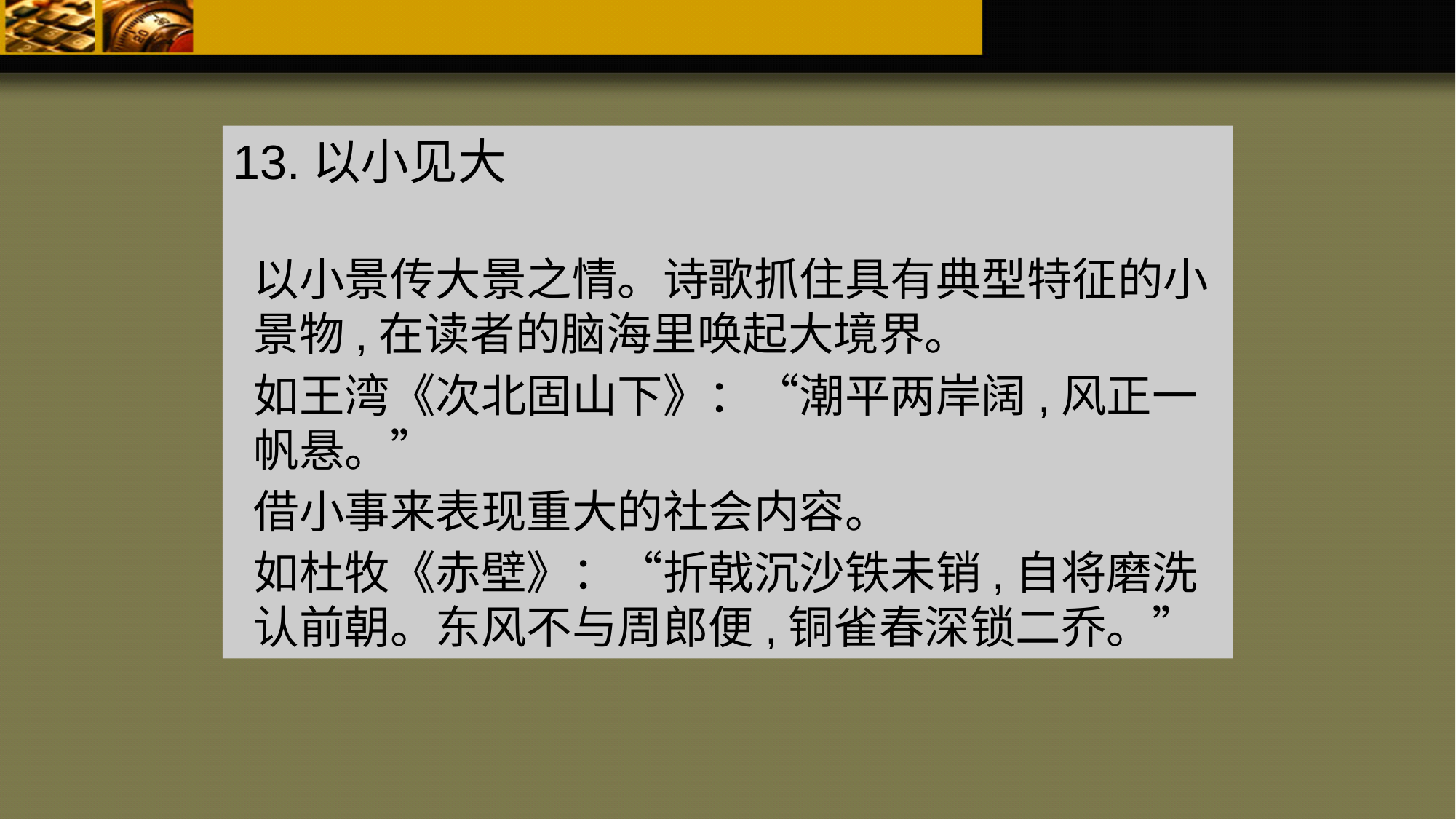

13.以小见大

以小景传大景之情。诗歌抓住具有典型特征的小景物,在读者的脑海里唤起大境界。
如王湾《次北固山下》：“潮平两岸阔,风正一帆悬。”
借小事来表现重大的社会内容。
如杜牧《赤壁》：“折戟沉沙铁未销,自将磨洗认前朝。东风不与周郎便,铜雀春深锁二乔。”